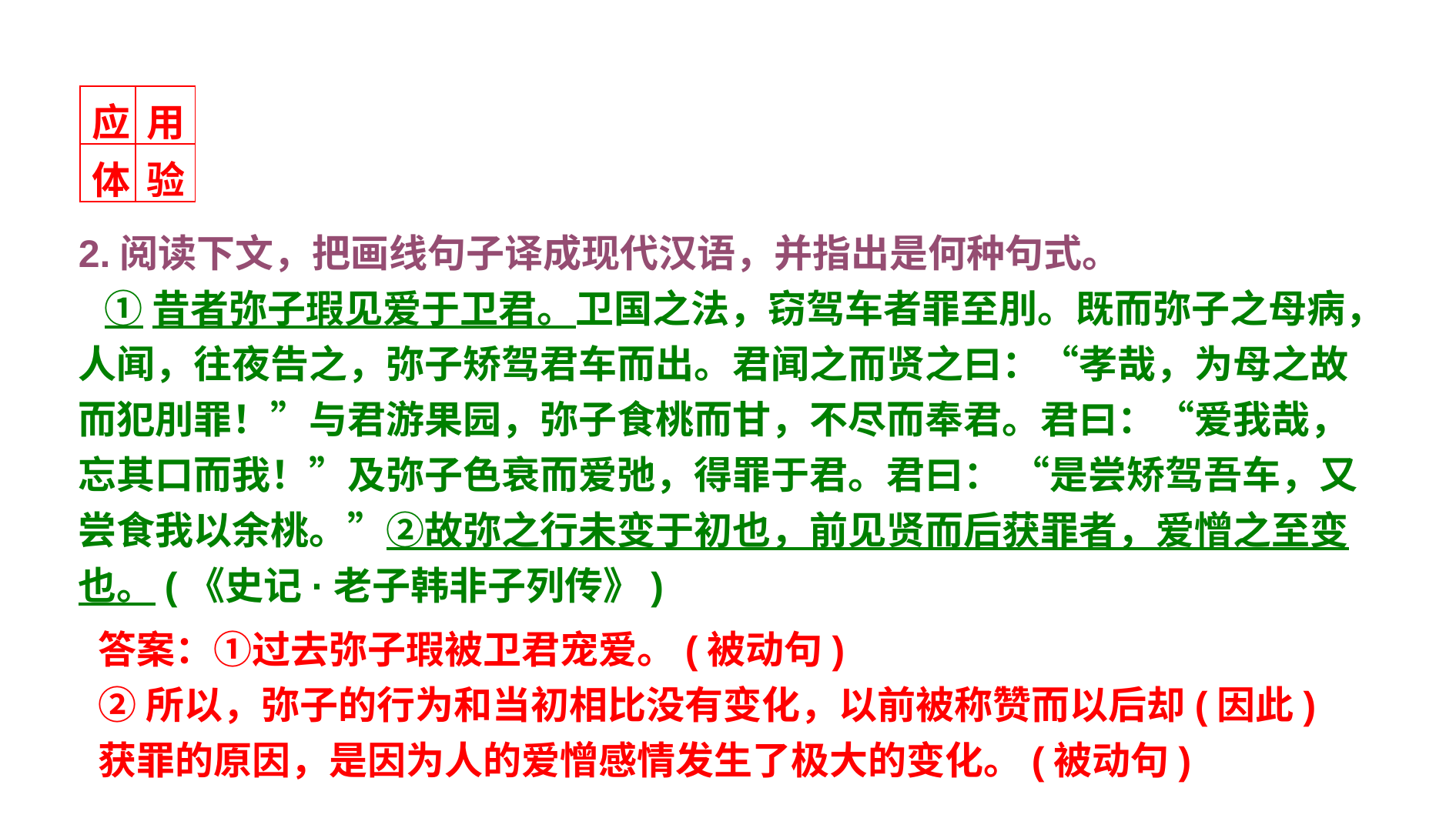

| 应 | 用 |
| --- | --- |
| 体 | 验 |
2.阅读下文，把画线句子译成现代汉语，并指出是何种句式。
   ①昔者弥子瑕见爱于卫君。卫国之法，窃驾车者罪至刖。既而弥子之母病，人闻，往夜告之，弥子矫驾君车而出。君闻之而贤之曰：“孝哉，为母之故而犯刖罪！”与君游果园，弥子食桃而甘，不尽而奉君。君曰：“爱我哉，忘其口而我！”及弥子色衰而爱弛，得罪于君。君曰： “是尝矫驾吾车，又尝食我以余桃。”②故弥之行未变于初也，前见贤而后获罪者，爱憎之至变也。(《史记·老子韩非子列传》)
答案：①过去弥子瑕被卫君宠爱。(被动句)
②所以，弥子的行为和当初相比没有变化，以前被称赞而以后却(因此)获罪的原因，是因为人的爱憎感情发生了极大的变化。(被动句)